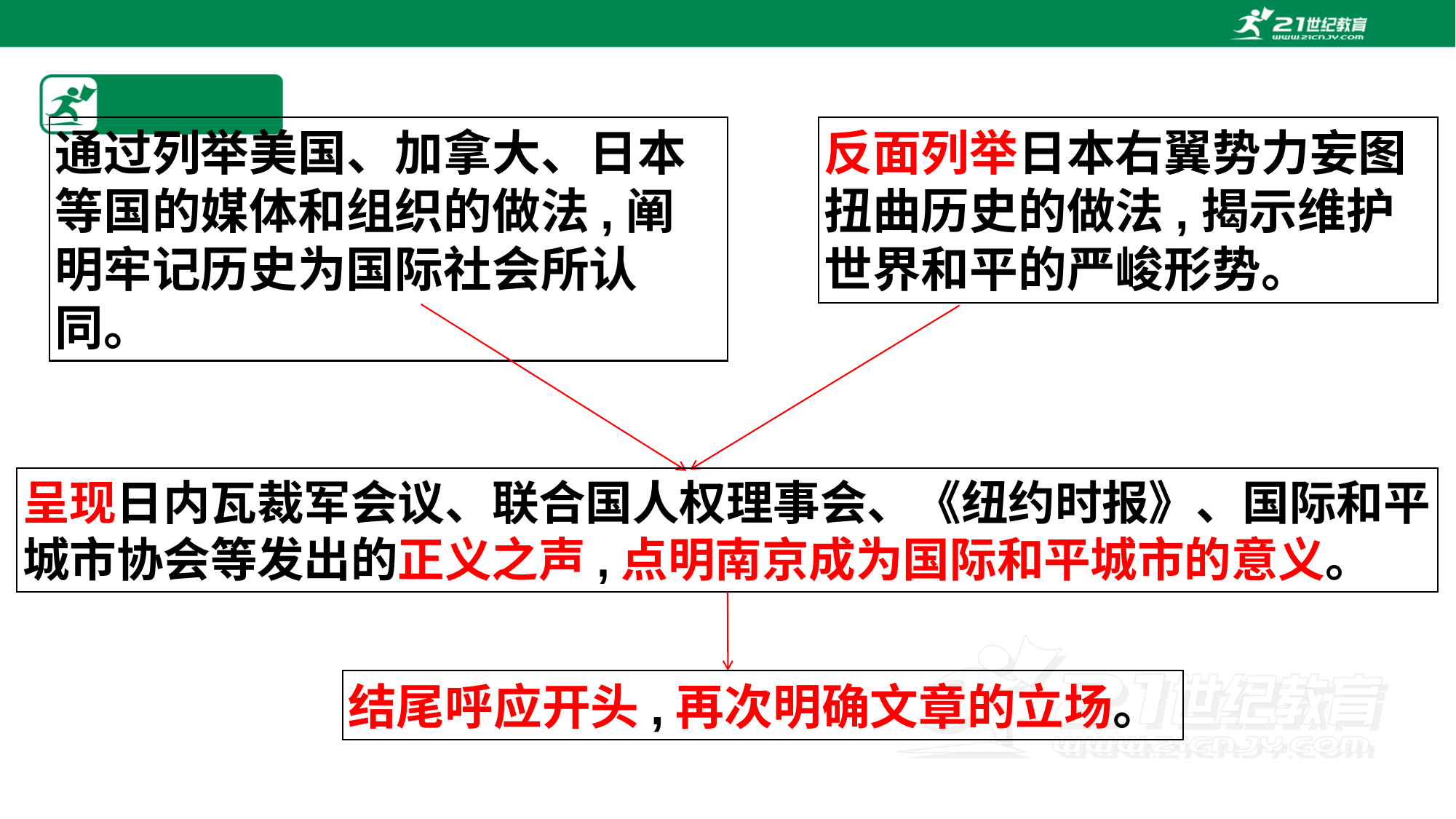

通过列举美国、加拿大、日本等国的媒体和组织的做法,阐明牢记历史为国际社会所认同。
反面列举日本右翼势力妄图扭曲历史的做法,揭示维护世界和平的严峻形势。
呈现日内瓦裁军会议、联合国人权理事会、《纽约时报》、国际和平城市协会等发出的正义之声,点明南京成为国际和平城市的意义。
结尾呼应开头,再次明确文章的立场。